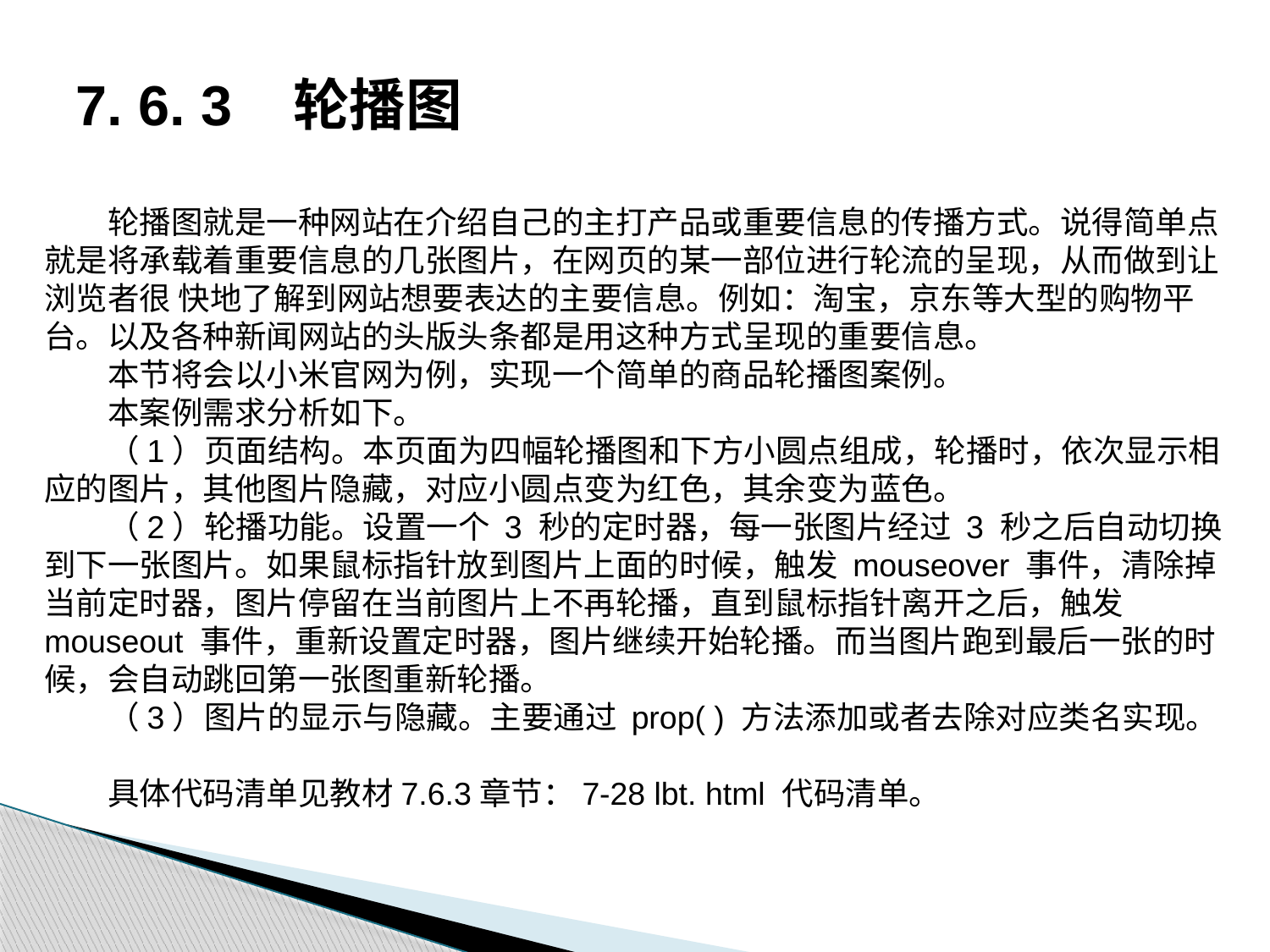

# 7. 6. 3   轮播图
轮播图就是一种网站在介绍自己的主打产品或重要信息的传播方式。说得简单点就是将承载着重要信息的几张图片，在网页的某一部位进行轮流的呈现，从而做到让浏览者很 快地了解到网站想要表达的主要信息。例如：淘宝，京东等大型的购物平台。以及各种新闻网站的头版头条都是用这种方式呈现的重要信息。
本节将会以小米官网为例，实现一个简单的商品轮播图案例。
本案例需求分析如下。
（1）页面结构。本页面为四幅轮播图和下方小圆点组成，轮播时，依次显示相应的图片，其他图片隐藏，对应小圆点变为红色，其余变为蓝色。
（2）轮播功能。设置一个 3 秒的定时器，每一张图片经过 3 秒之后自动切换到下一张图片。如果鼠标指针放到图片上面的时候，触发 mouseover 事件，清除掉当前定时器，图片停留在当前图片上不再轮播，直到鼠标指针离开之后，触发 mouseout 事件，重新设置定时器，图片继续开始轮播。而当图片跑到最后一张的时候，会自动跳回第一张图重新轮播。
（3）图片的显示与隐藏。主要通过 prop( ) 方法添加或者去除对应类名实现。

具体代码清单见教材7.6.3章节：7-28 lbt. html 代码清单。